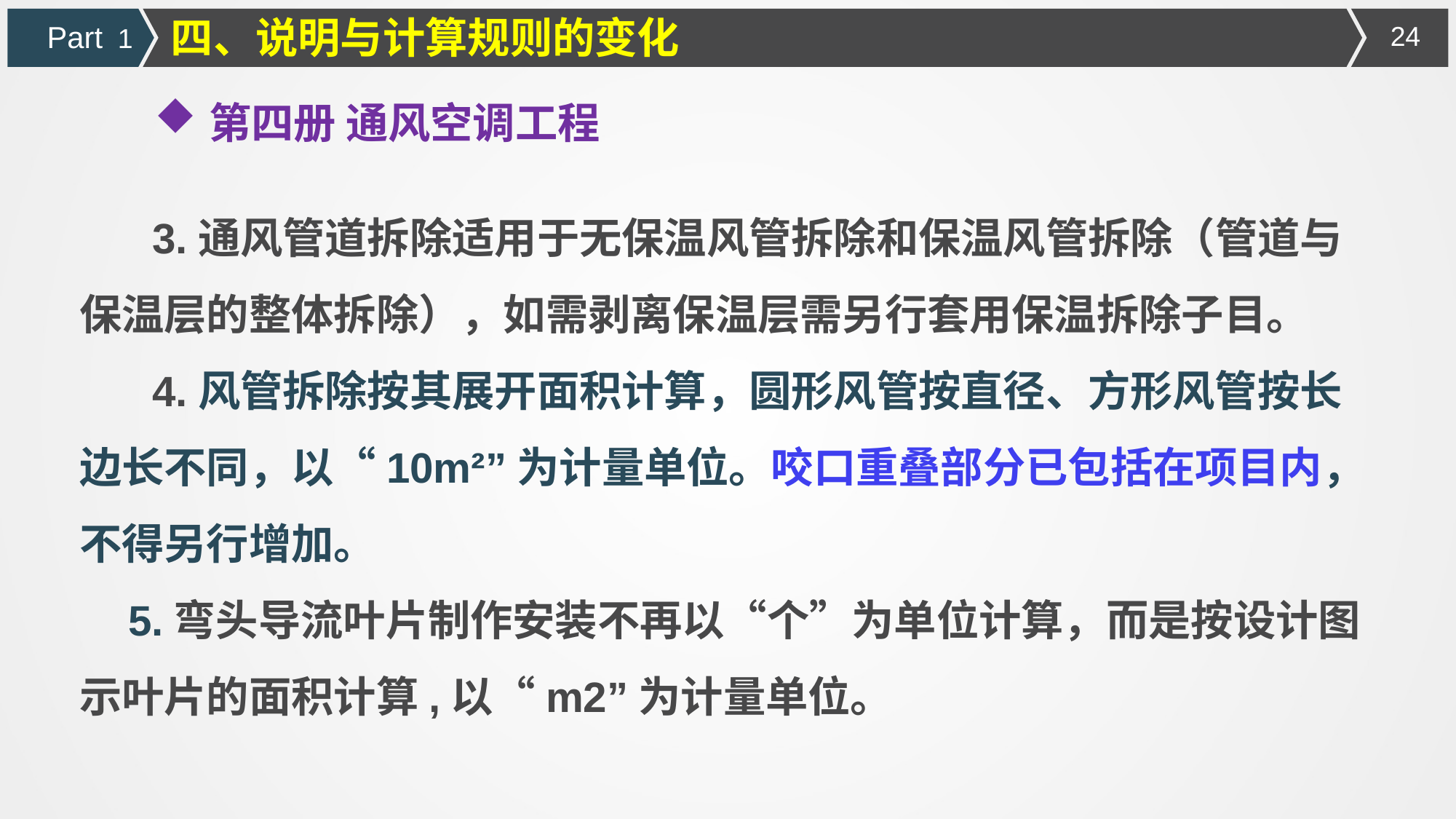

四、说明与计算规则的变化
Part  1
第四册 通风空调工程
3.通风管道拆除适用于无保温风管拆除和保温风管拆除（管道与保温层的整体拆除），如需剥离保温层需另行套用保温拆除子目。
4.风管拆除按其展开面积计算，圆形风管按直径、方形风管按长边长不同，以“10m²”为计量单位。咬口重叠部分已包括在项目内，不得另行增加。
5.弯头导流叶片制作安装不再以“个”为单位计算，而是按设计图示叶片的面积计算,以“m2”为计量单位。